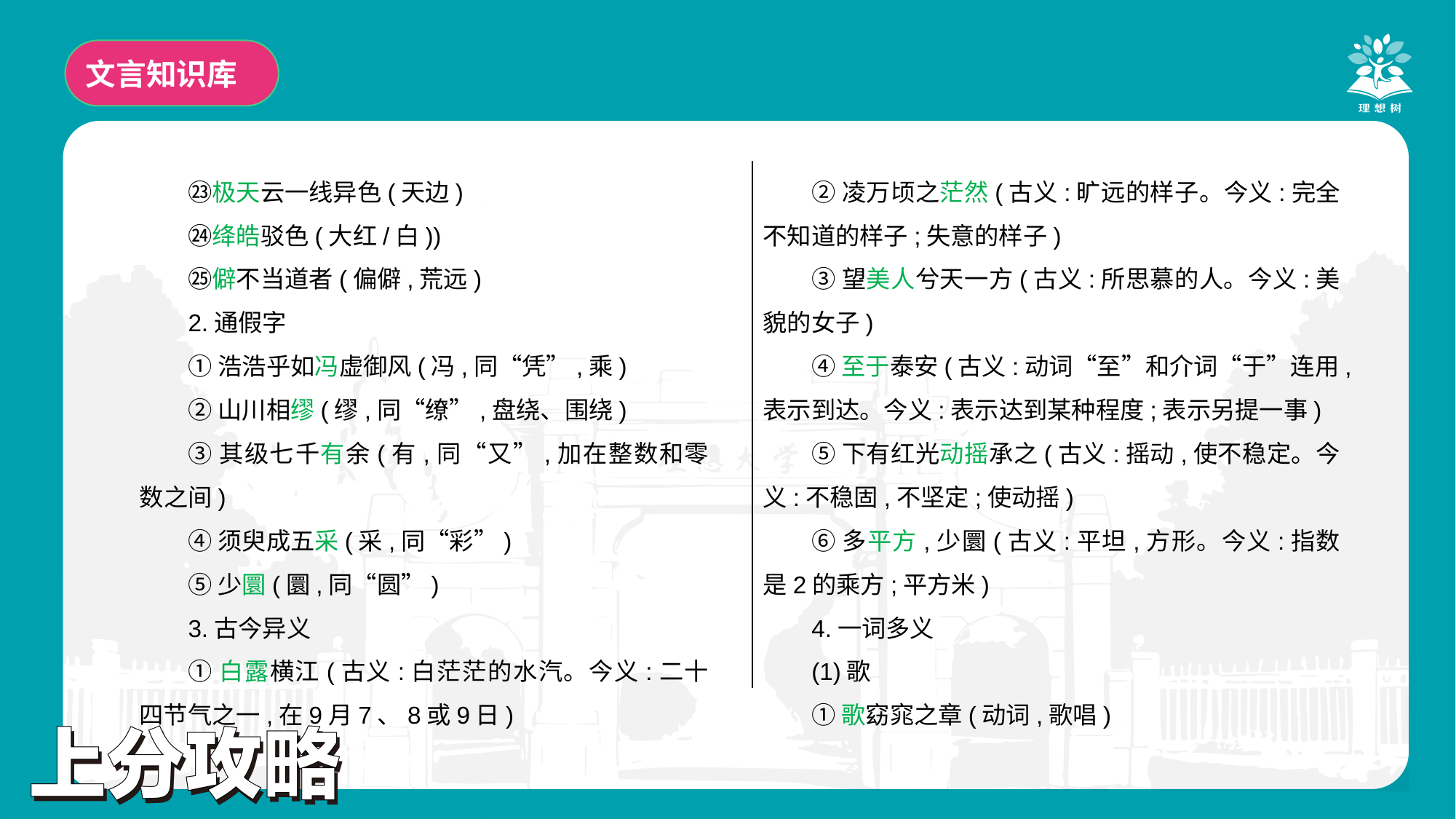

文言知识库
㉓极天云一线异色(天边)
㉔绛皓驳色(大红/白))
㉕僻不当道者(偏僻,荒远)
2.通假字
①浩浩乎如冯虚御风(冯,同“凭”,乘)
②山川相缪(缪,同“缭”,盘绕、围绕)
③其级七千有余(有,同“又”,加在整数和零数之间)
④须臾成五采(采,同“彩”)
⑤少圜(圜,同“圆”)
3.古今异义
①白露横江(古义:白茫茫的水汽。今义:二十四节气之一,在9月7、8或9日)
②凌万顷之茫然(古义:旷远的样子。今义:完全不知道的样子;失意的样子)
③望美人兮天一方(古义:所思慕的人。今义:美貌的女子)
④至于泰安(古义:动词“至”和介词“于”连用,表示到达。今义:表示达到某种程度;表示另提一事)
⑤下有红光动摇承之(古义:摇动,使不稳定。今义:不稳固,不坚定;使动摇)
⑥多平方,少圜(古义:平坦,方形。今义:指数是2的乘方;平方米)
4.一词多义
(1)歌
①歌窈窕之章(动词,歌唱)